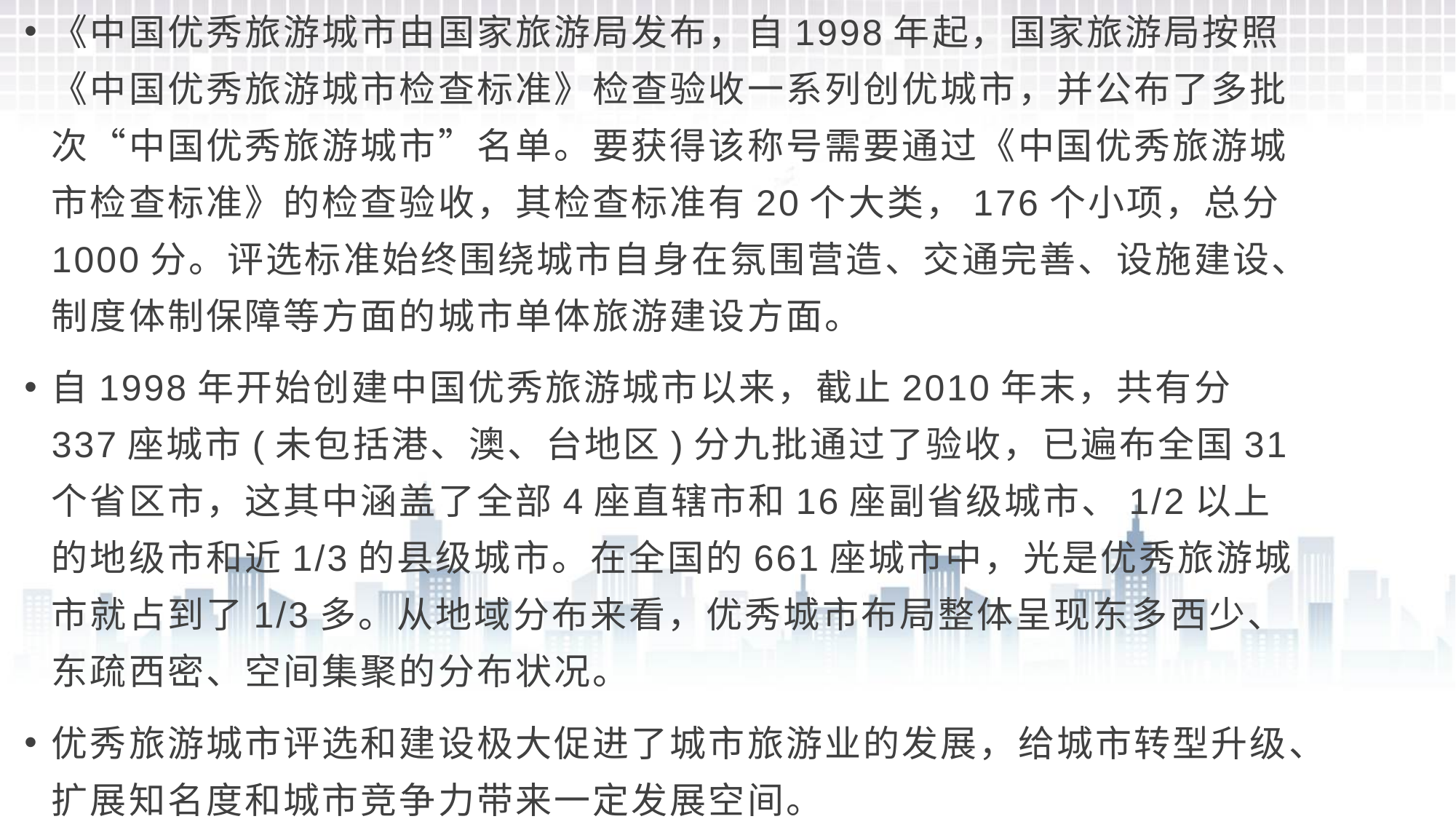

《中国优秀旅游城市由国家旅游局发布，自1998年起，国家旅游局按照《中国优秀旅游城市检查标准》检查验收一系列创优城市，并公布了多批次“中国优秀旅游城市”名单。要获得该称号需要通过《中国优秀旅游城市检查标准》的检查验收，其检查标准有20个大类，176个小项，总分1000分。评选标准始终围绕城市自身在氛围营造、交通完善、设施建设、制度体制保障等方面的城市单体旅游建设方面。
自1998年开始创建中国优秀旅游城市以来，截止2010年末，共有分337座城市(未包括港、澳、台地区)分九批通过了验收，已遍布全国31个省区市，这其中涵盖了全部4座直辖市和16座副省级城市、1/2以上的地级市和近1/3的县级城市。在全国的661座城市中，光是优秀旅游城市就占到了1/3多。从地域分布来看，优秀城市布局整体呈现东多西少、东疏西密、空间集聚的分布状况。
优秀旅游城市评选和建设极大促进了城市旅游业的发展，给城市转型升级、扩展知名度和城市竞争力带来一定发展空间。

#